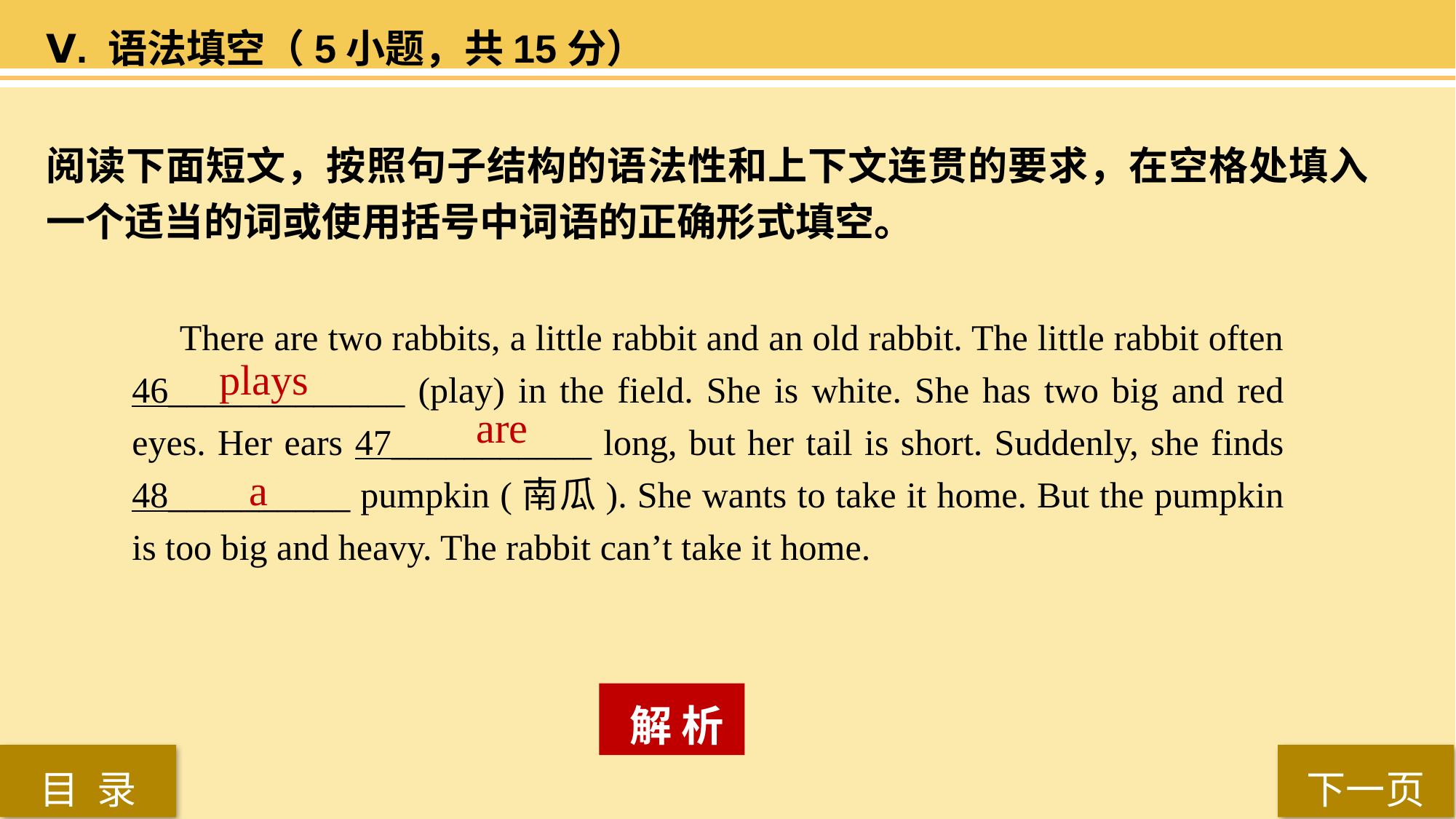

Ⅴ. 语法填空（5小题，共15分）
阅读下面短文，按照句子结构的语法性和上下文连贯的要求，在空格处填入一个适当的词或使用括号中词语的正确形式填空。
     There are two rabbits, a little rabbit and an old rabbit. The little rabbit often 46_____________ (play) in the field. She is white. She has two big and red eyes. Her ears 47___________ long, but her tail is short. Suddenly, she finds 48__________ pumpkin (南瓜). She wants to take it home. But the pumpkin is too big and heavy. The rabbit can’t take it home.
 plays
are
a
 解 析